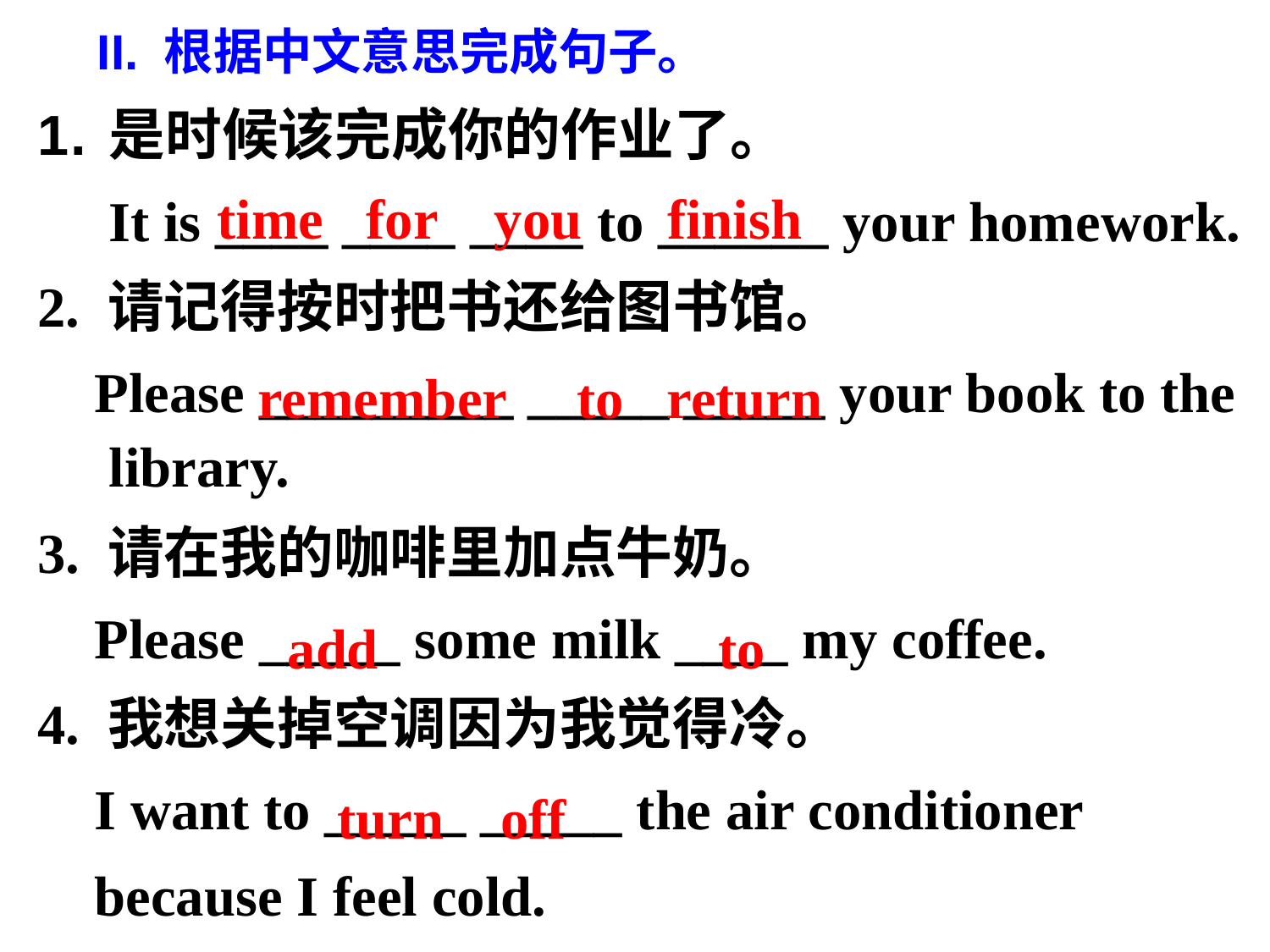

II. 根据中文意思完成句子。
是时候该完成你的作业了。
     It is ____ ____ ____ to ______ your homework.
2. 请记得按时把书还给图书馆。
    Please _________ _____ _____ your book to the library.
3. 请在我的咖啡里加点牛奶。
    Please _____ some milk ____ my coffee.
4. 我想关掉空调因为我觉得冷。
    I want to _____ _____ the air conditioner
    because I feel cold.
time   for    you      finish
remember     to   return
add                        to
turn    off